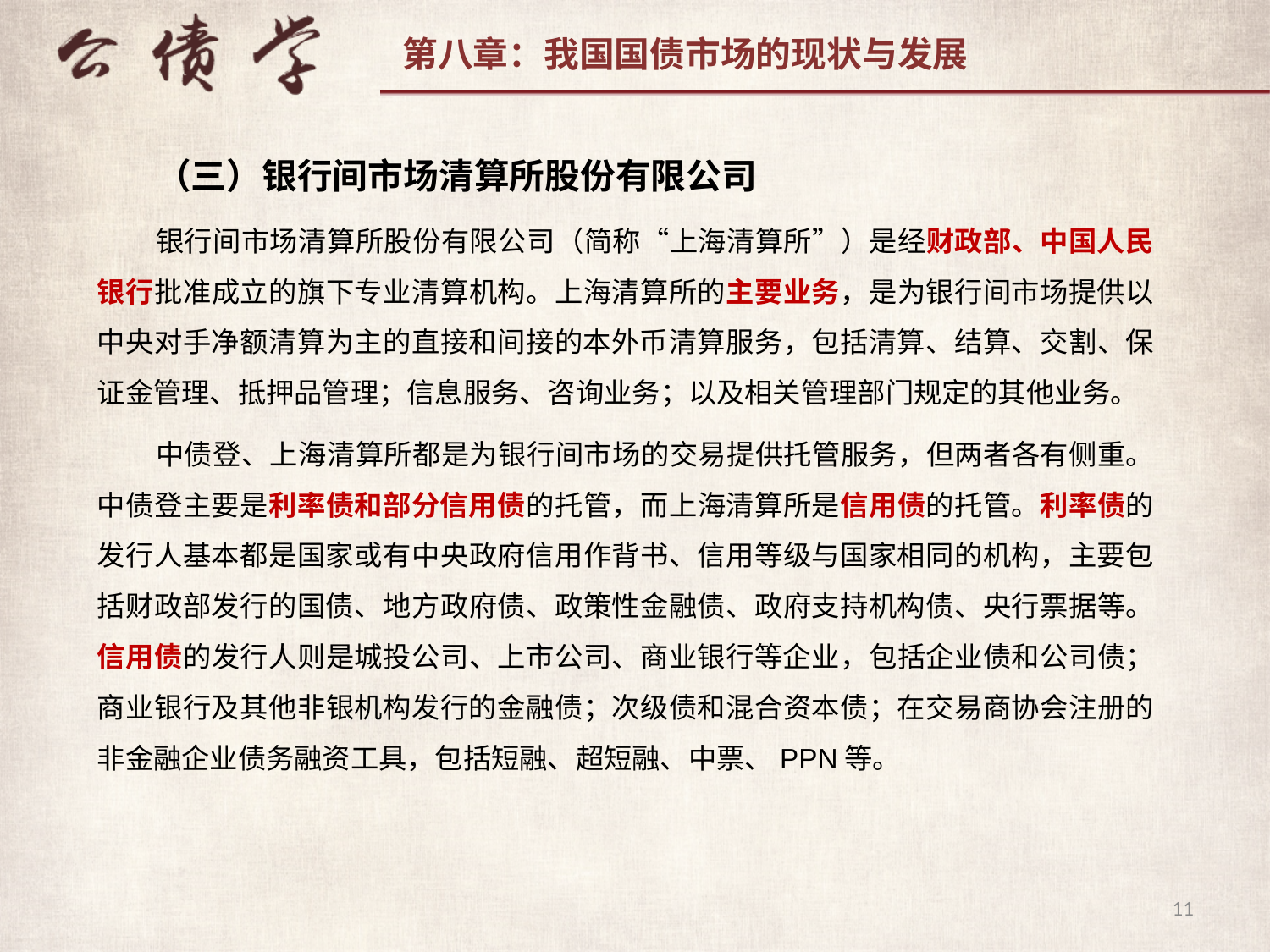

（三）银行间市场清算所股份有限公司
银行间市场清算所股份有限公司（简称“上海清算所”）是经财政部、中国人民银行批准成立的旗下专业清算机构。上海清算所的主要业务，是为银行间市场提供以中央对手净额清算为主的直接和间接的本外币清算服务，包括清算、结算、交割、保证金管理、抵押品管理；信息服务、咨询业务；以及相关管理部门规定的其他业务。
中债登、上海清算所都是为银行间市场的交易提供托管服务，但两者各有侧重。中债登主要是利率债和部分信用债的托管，而上海清算所是信用债的托管。利率债的发行人基本都是国家或有中央政府信用作背书、信用等级与国家相同的机构，主要包括财政部发行的国债、地方政府债、政策性金融债、政府支持机构债、央行票据等。信用债的发行人则是城投公司、上市公司、商业银行等企业，包括企业债和公司债；商业银行及其他非银机构发行的金融债；次级债和混合资本债；在交易商协会注册的非金融企业债务融资工具，包括短融、超短融、中票、PPN等。
11